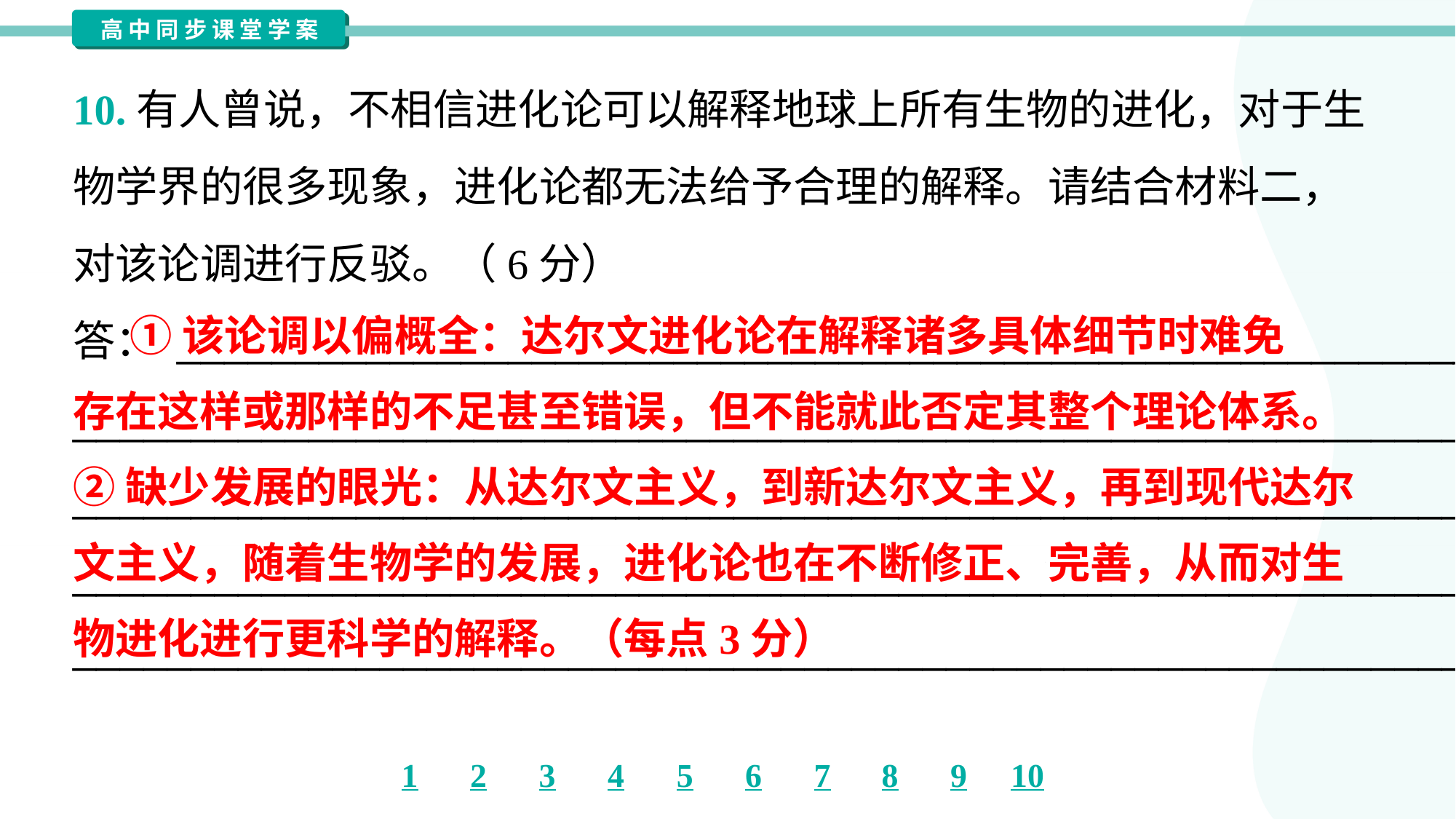

10.有人曾说，不相信进化论可以解释地球上所有生物的进化，对于生
物学界的很多现象，进化论都无法给予合理的解释。请结合材料二，
对该论调进行反驳。（6分）
答： ________________________________________________________
_____________________________________________________________
_____________________________________________________________
_____________________________________________________________
_____________________________________________________________
      ①该论调以偏概全：达尔文进化论在解释诸多具体细节时难免
存在这样或那样的不足甚至错误，但不能就此否定其整个理论体系。
②缺少发展的眼光：从达尔文主义，到新达尔文主义，再到现代达尔
文主义，随着生物学的发展，进化论也在不断修正、完善，从而对生
物进化进行更科学的解释。（每点3分）